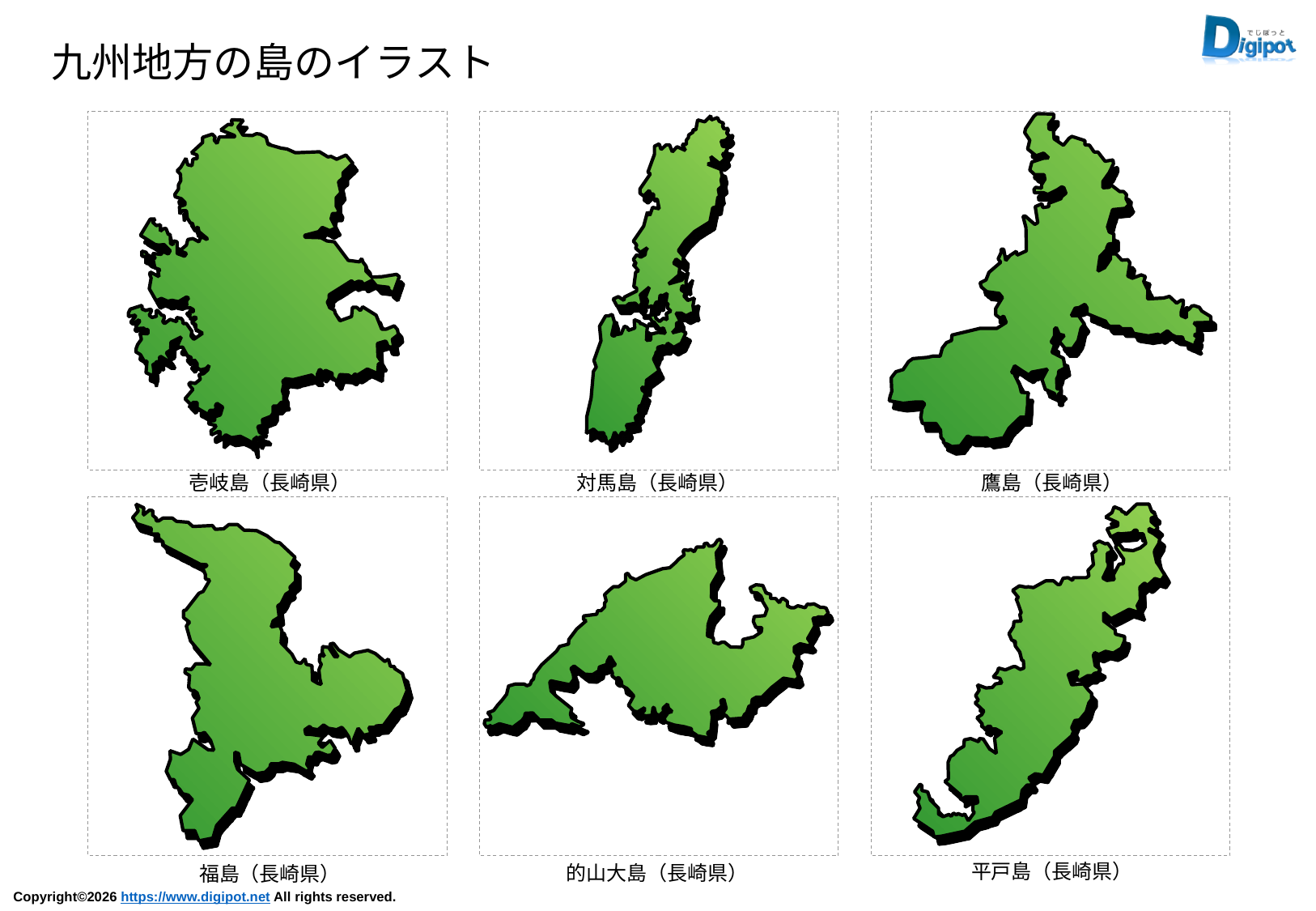

九州地方の島のイラスト

壱岐島（長崎県）
対馬島（長崎県）
鷹島（長崎県）

平戸島（長崎県）
的山大島（長崎県）
福島（長崎県）